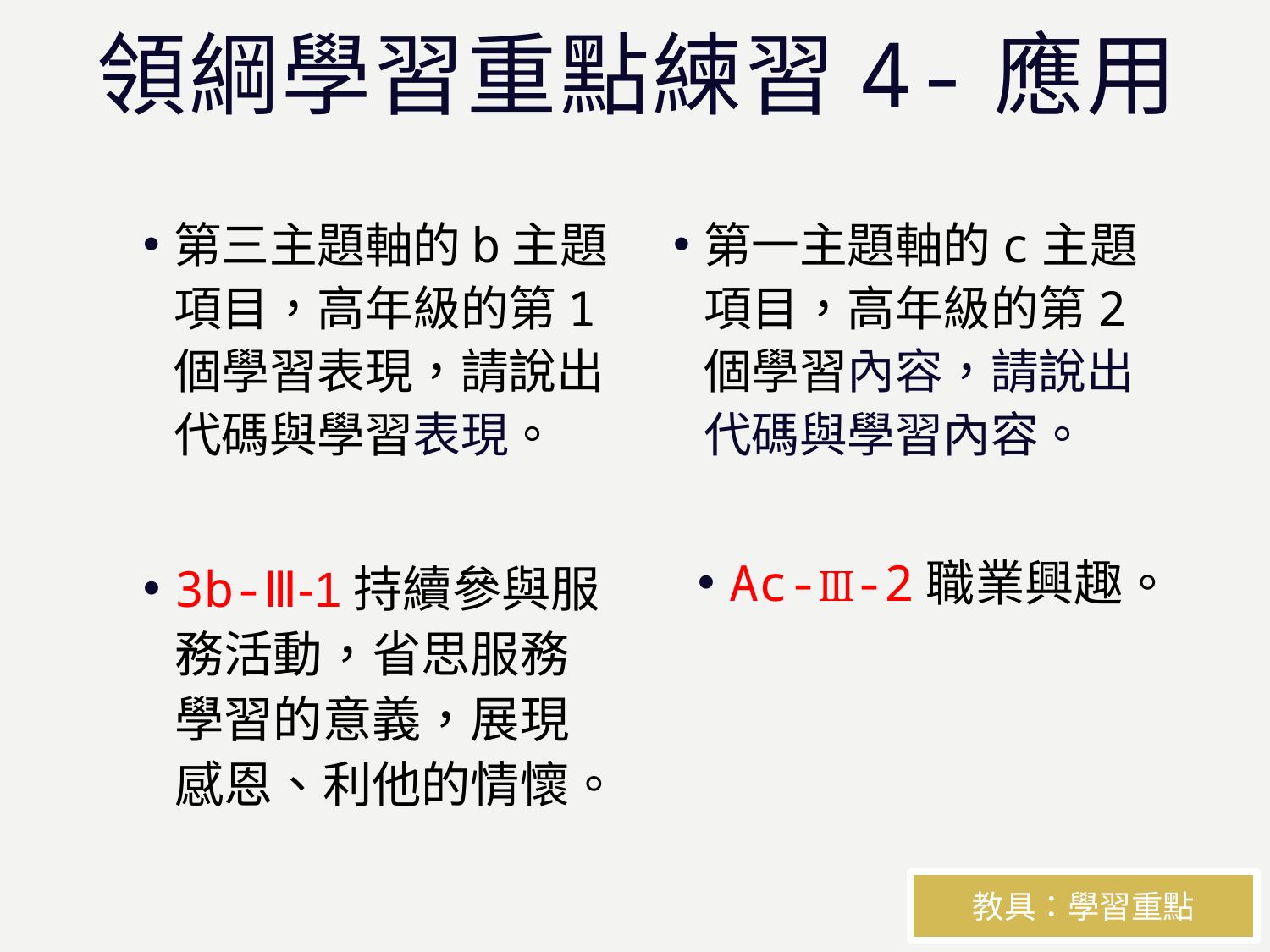

# 領綱學習重點練習4-應用
第三主題軸的b主題項目，高年級的第1個學習表現，請說出代碼與學習表現。
第一主題軸的c主題項目，高年級的第2個學習內容，請說出代碼與學習內容。
Ac-Ⅲ-2職業興趣。
3b-Ⅲ-1持續參與服務活動，省思服務學習的意義，展現感恩、利他的情懷。
教具：學習重點